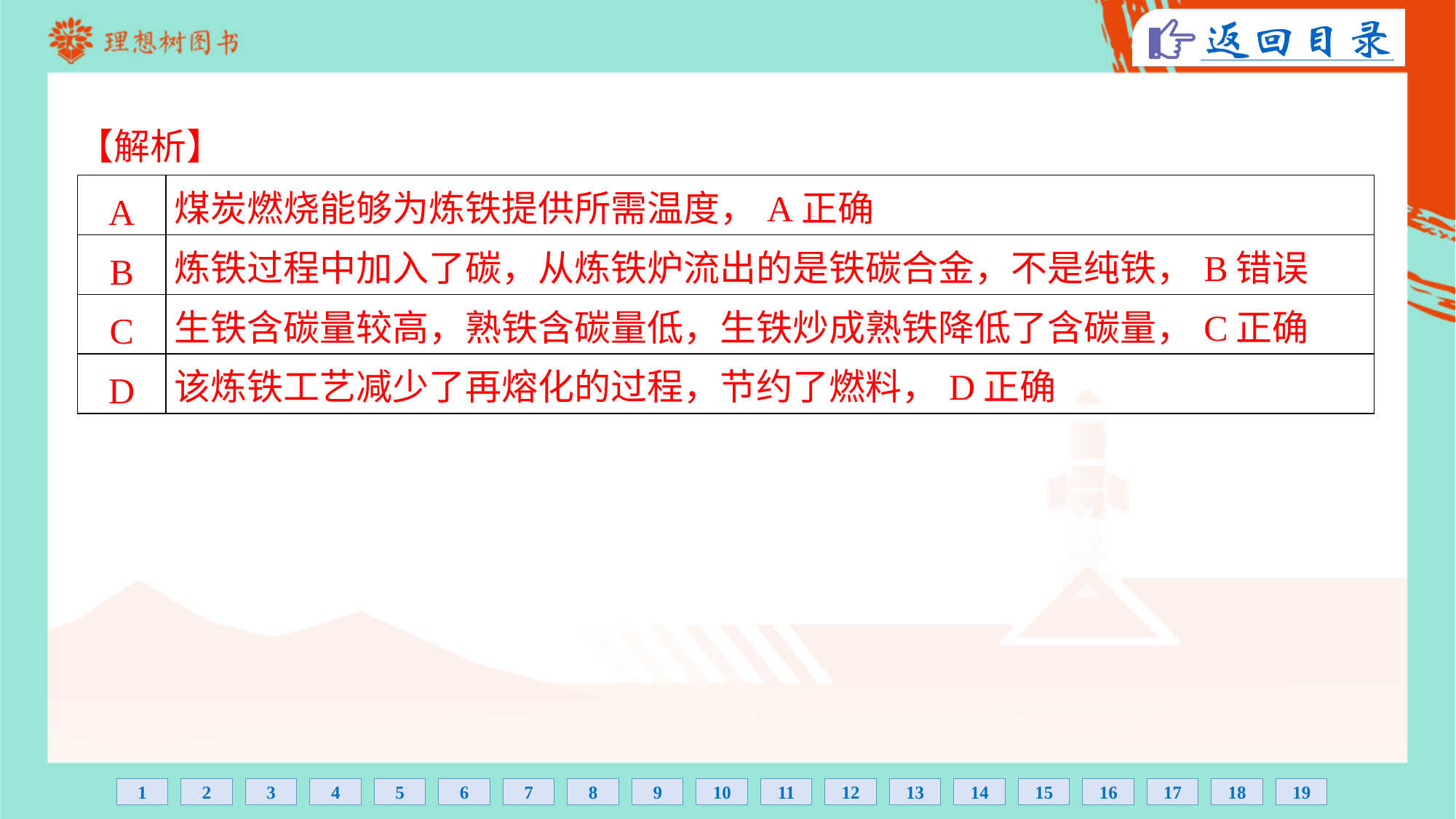

【解析】
| A | 煤炭燃烧能够为炼铁提供所需温度，A正确 |
| --- | --- |
| B | 炼铁过程中加入了碳，从炼铁炉流出的是铁碳合金，不是纯铁，B错误 |
| C | 生铁含碳量较高，熟铁含碳量低，生铁炒成熟铁降低了含碳量，C正确 |
| D | 该炼铁工艺减少了再熔化的过程，节约了燃料，D正确 |